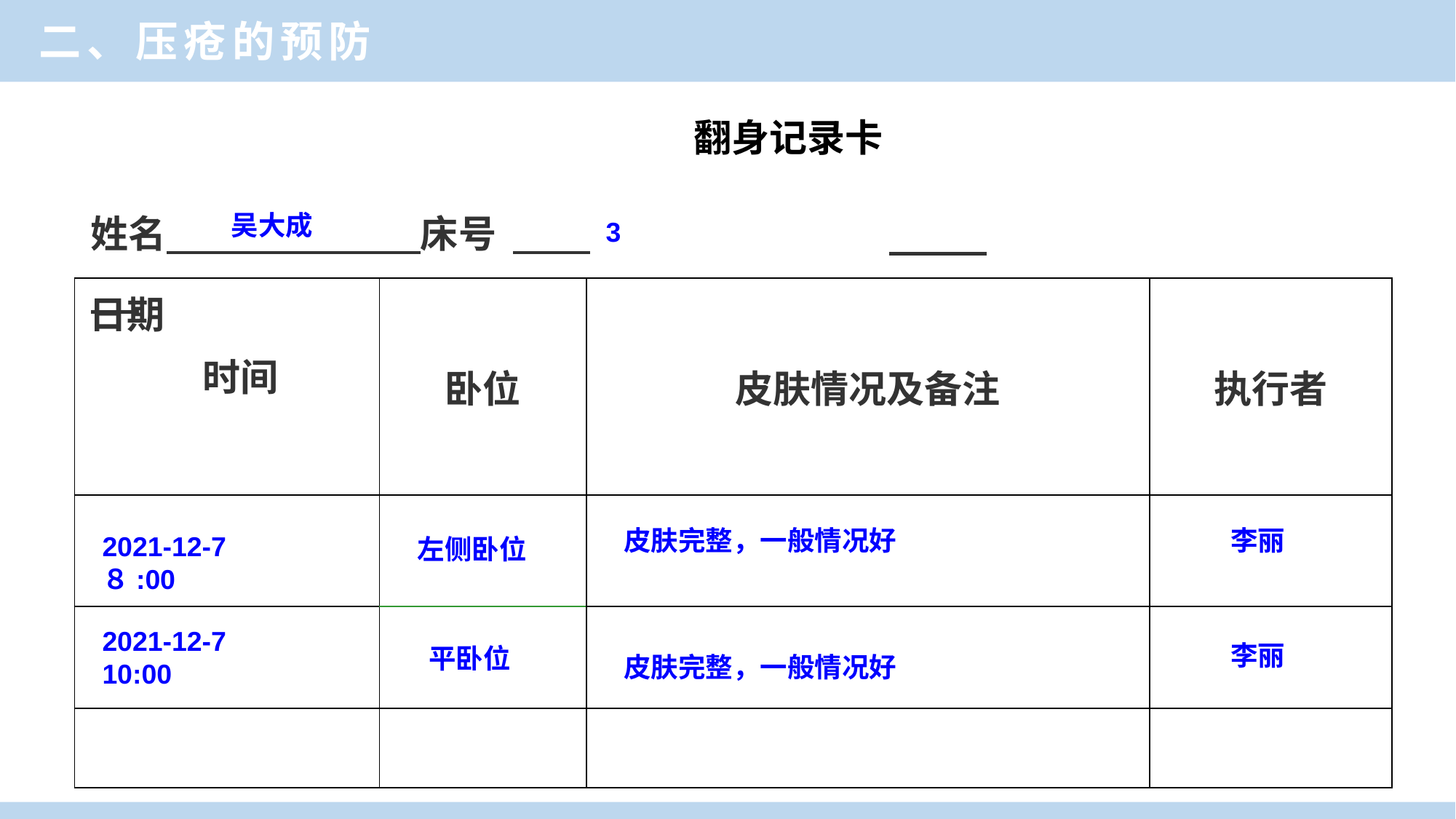

二、压疮的预防
        　翻身记录卡
姓名　　　　            床号            1
吴大成
  3
| 日期 　　　时间 | 卧位 | 皮肤情况及备注 | 执行者 |
| --- | --- | --- | --- |
|  |  |  |  |
|  |  |  |  |
|  |  |  |  |
皮肤完整，一般情况好
李丽
2021-12-7
８:00
左侧卧位
2021-12-7
10:00
李丽
平卧位
皮肤完整，一般情况好